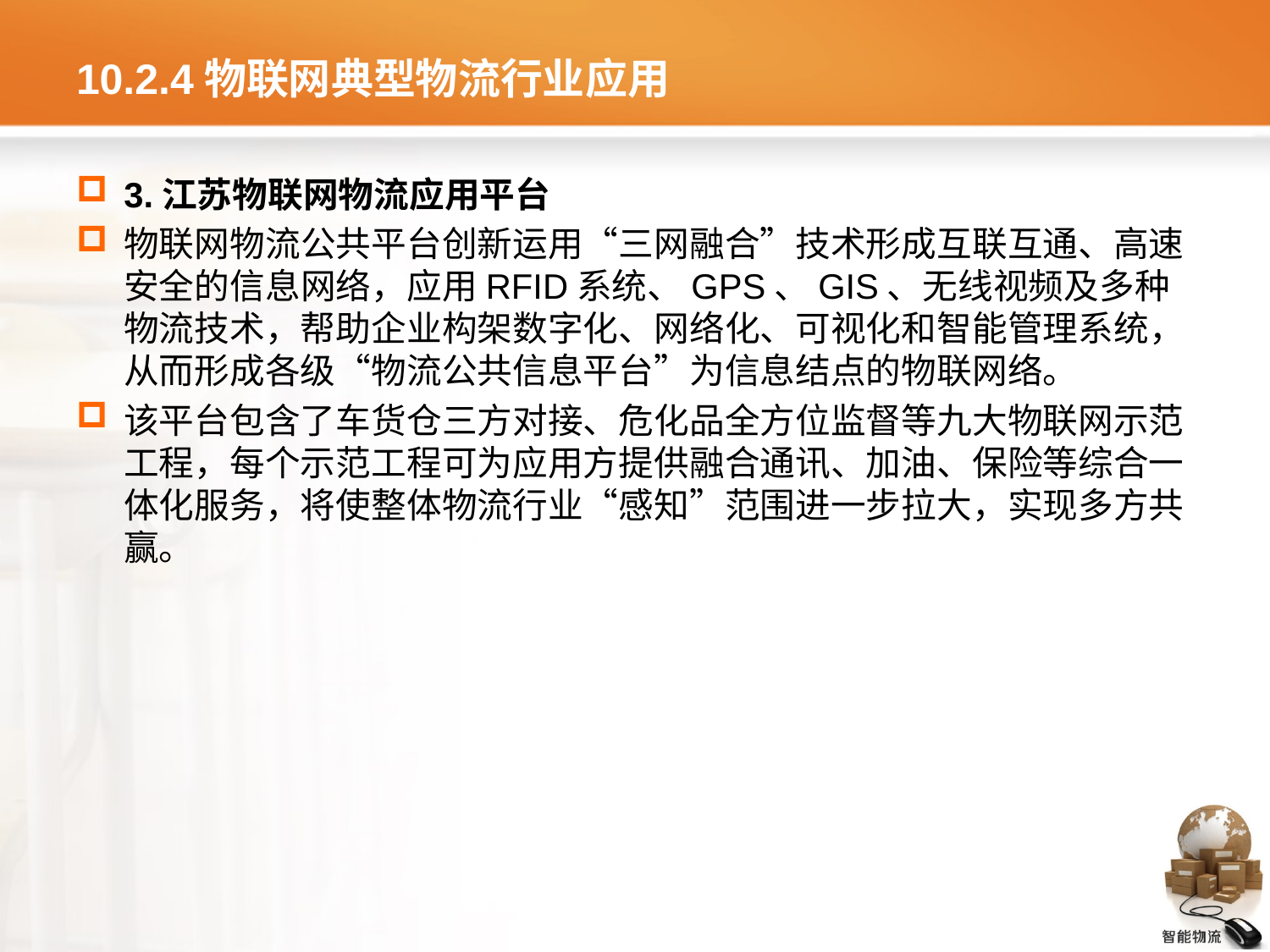

# 10.2.4物联网典型物流行业应用
3.江苏物联网物流应用平台
物联网物流公共平台创新运用“三网融合”技术形成互联互通、高速安全的信息网络，应用RFID系统、GPS、GIS、无线视频及多种物流技术，帮助企业构架数字化、网络化、可视化和智能管理系统，从而形成各级“物流公共信息平台”为信息结点的物联网络。
该平台包含了车货仓三方对接、危化品全方位监督等九大物联网示范工程，每个示范工程可为应用方提供融合通讯、加油、保险等综合一体化服务，将使整体物流行业“感知”范围进一步拉大，实现多方共赢。